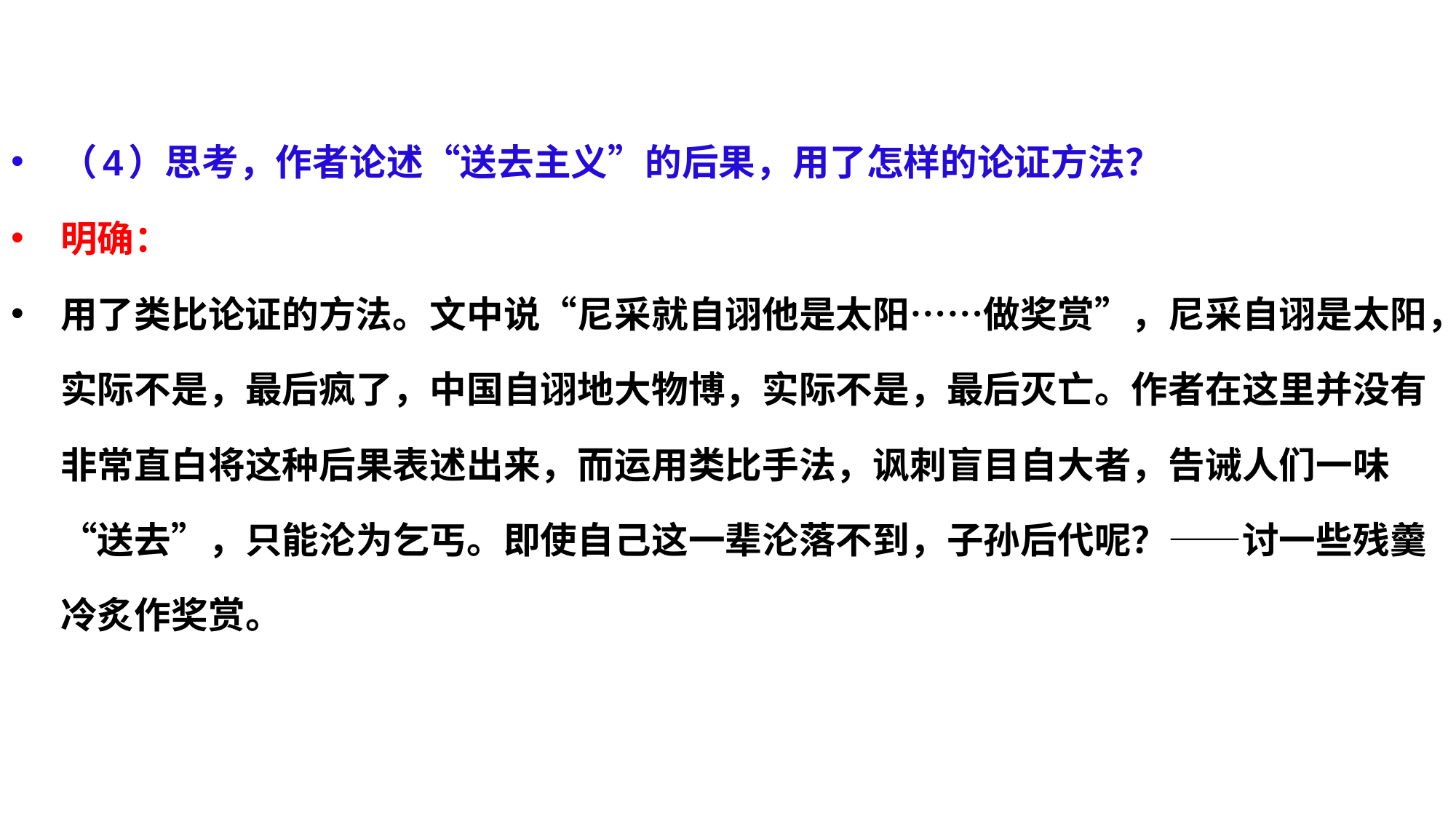

（4）思考，作者论述“送去主义”的后果，用了怎样的论证方法？
明确：
用了类比论证的方法。文中说“尼采就自诩他是太阳……做奖赏”，尼采自诩是太阳，实际不是，最后疯了，中国自诩地大物博，实际不是，最后灭亡。作者在这里并没有非常直白将这种后果表述出来，而运用类比手法，讽刺盲目自大者，告诫人们一味“送去”，只能沦为乞丐。即使自己这一辈沦落不到，子孙后代呢？——讨一些残羹冷炙作奖赏。